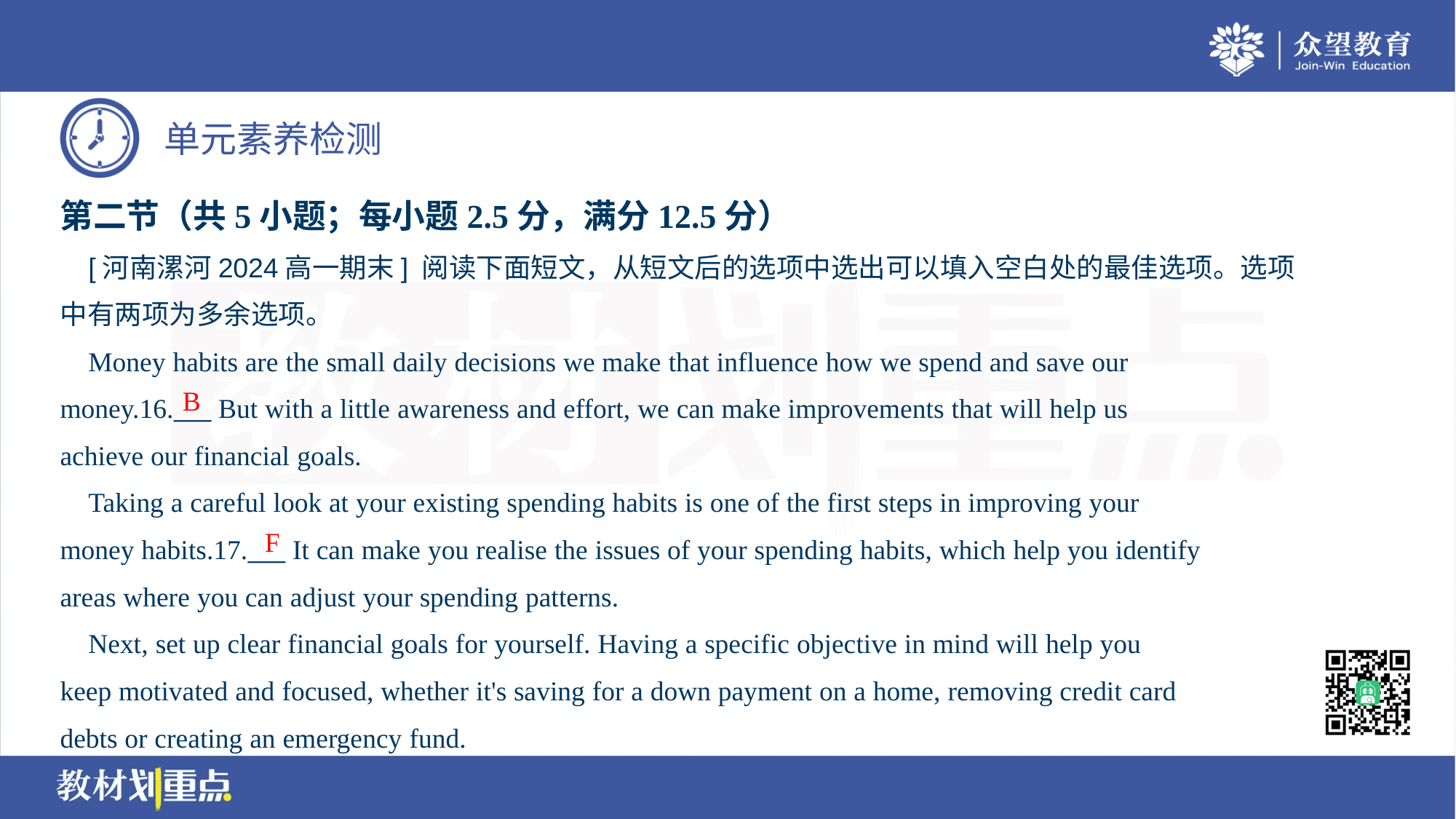

第二节（共5小题；每小题2.5分，满分12.5分）
    [河南漯河2024高一期末] 阅读下面短文，从短文后的选项中选出可以填入空白处的最佳选项。选项
中有两项为多余选项。
    Money habits are the small daily decisions we make that influence how we spend and save our
money.16.___ But with a little awareness and effort, we can make improvements that will help us
achieve our financial goals.
    Taking a careful look at your existing spending habits is one of the first steps in improving your
money habits.17.___ It can make you realise the issues of your spending habits, which help you identify
areas where you can adjust your spending patterns.
    Next, set up clear financial goals for yourself. Having a specific objective in mind will help you
keep motivated and focused, whether it's saving for a down payment on a home, removing credit card
debts or creating an emergency fund.

B
F